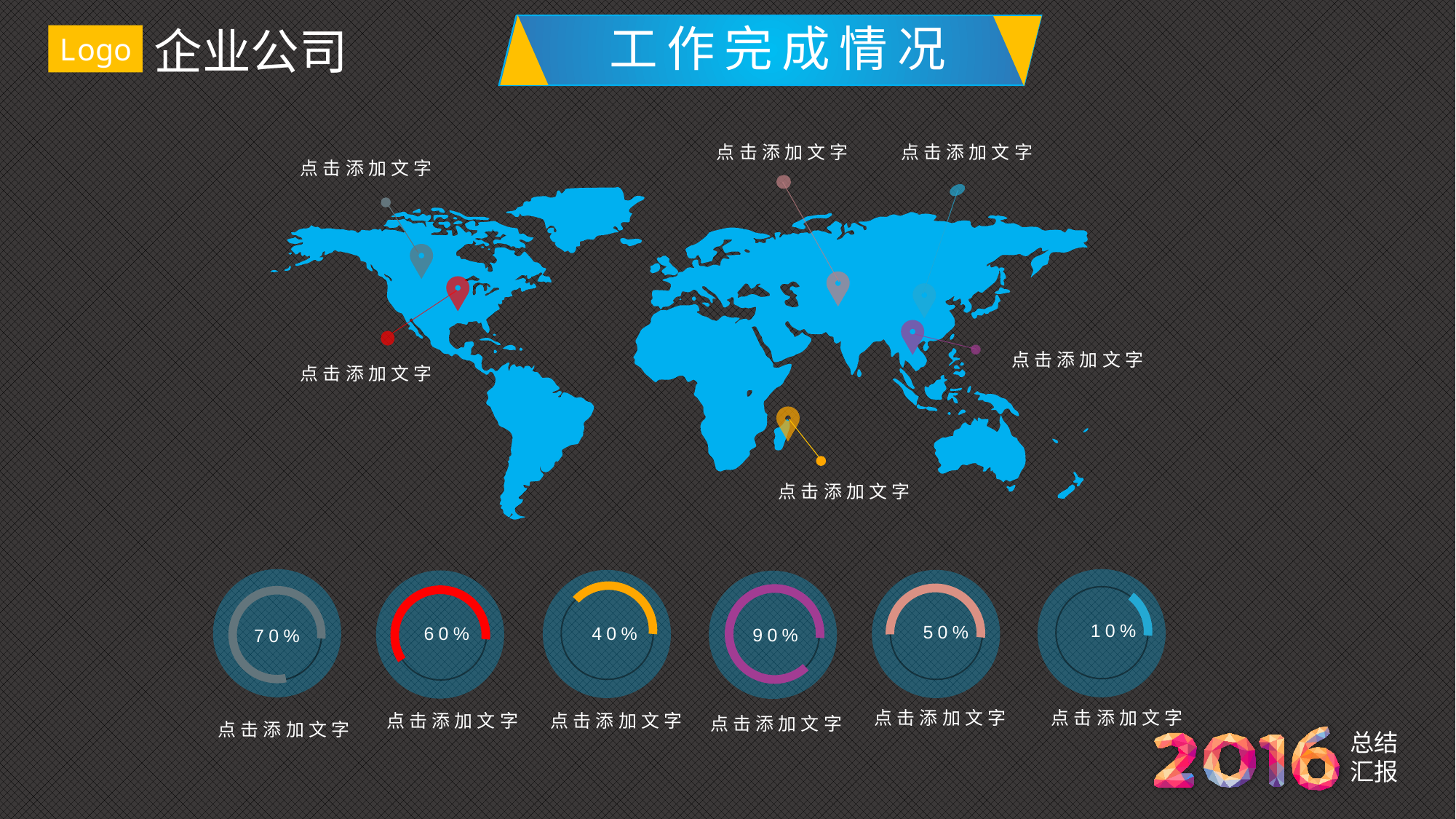

工作完成情况

点击添加文字
点击添加文字

### Chart

| Category |
|---|
点击添加文字

点击添加文字
点击添加文字

点击添加文字

### Chart

| Category |
|---|

### Chart

| Category |
|---|

### Chart

| Category |
|---|

10%
50%
60%
40%
90%
70%
点击添加文字
点击添加文字
点击添加文字
点击添加文字
点击添加文字
点击添加文字